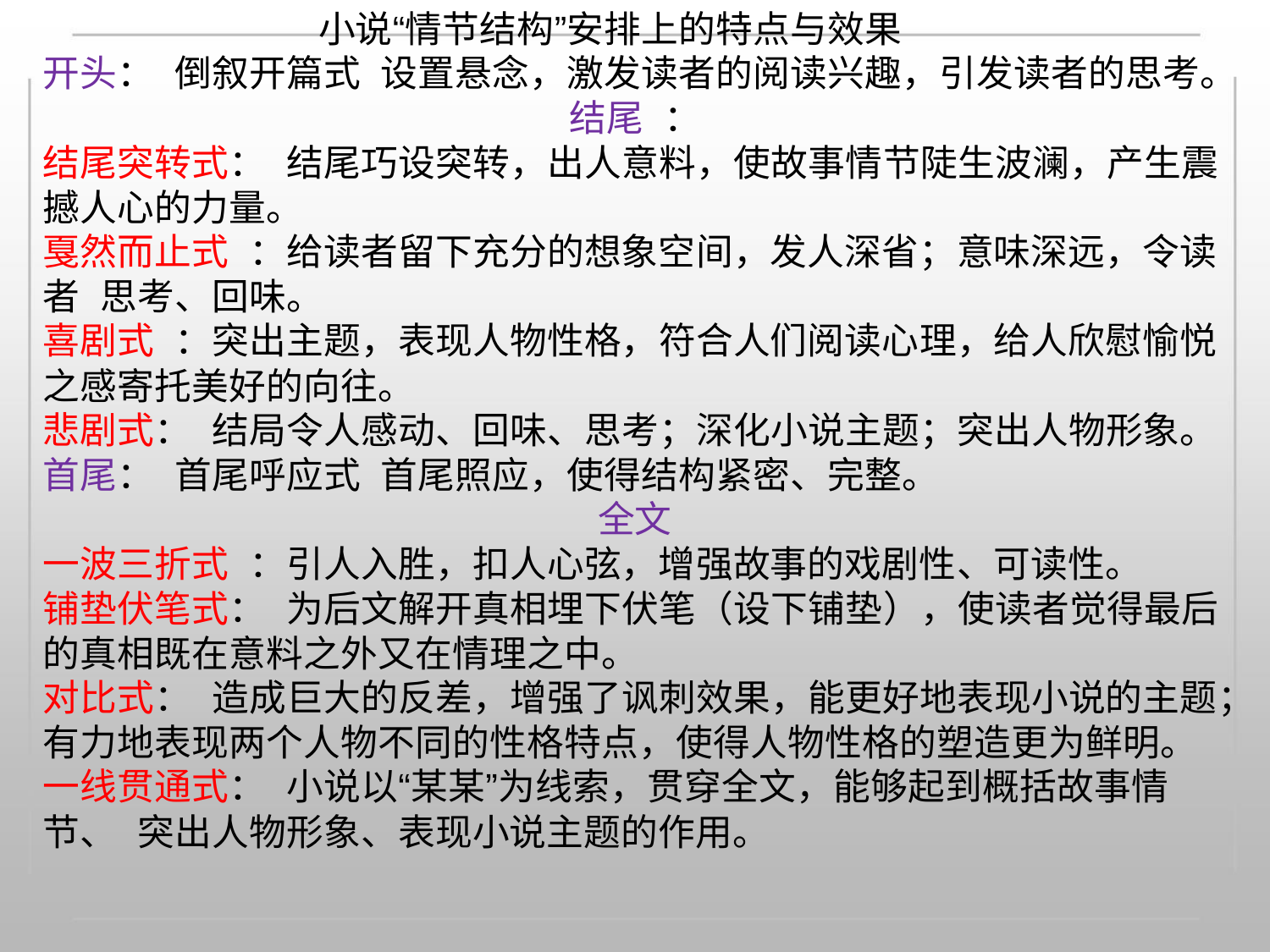

小说“情节结构”安排上的特点与效果
开头： 倒叙开篇式 设置悬念，激发读者的阅读兴趣，引发读者的思考。
结尾 ：
结尾突转式： 结尾巧设突转，出人意料，使故事情节陡生波澜，产生震
撼人心的力量。
戛然而止式 ：给读者留下充分的想象空间，发人深省；意味深远，令读
者 思考、回味。
喜剧式 ：突出主题，表现人物性格，符合人们阅读心理，给人欣慰愉悦
之感寄托美好的向往。
悲剧式： 结局令人感动、回味、思考；深化小说主题；突出人物形象。
首尾： 首尾呼应式 首尾照应，使得结构紧密、完整。
全文
一波三折式 ：引人入胜，扣人心弦，增强故事的戏剧性、可读性。
铺垫伏笔式： 为后文解开真相埋下伏笔（设下铺垫），使读者觉得最后
的真相既在意料之外又在情理之中。
对比式： 造成巨大的反差，增强了讽刺效果，能更好地表现小说的主题；
有力地表现两个人物不同的性格特点，使得人物性格的塑造更为鲜明。
一线贯通式： 小说以“某某”为线索，贯穿全文，能够起到概括故事情
节、 突出人物形象、表现小说主题的作用。